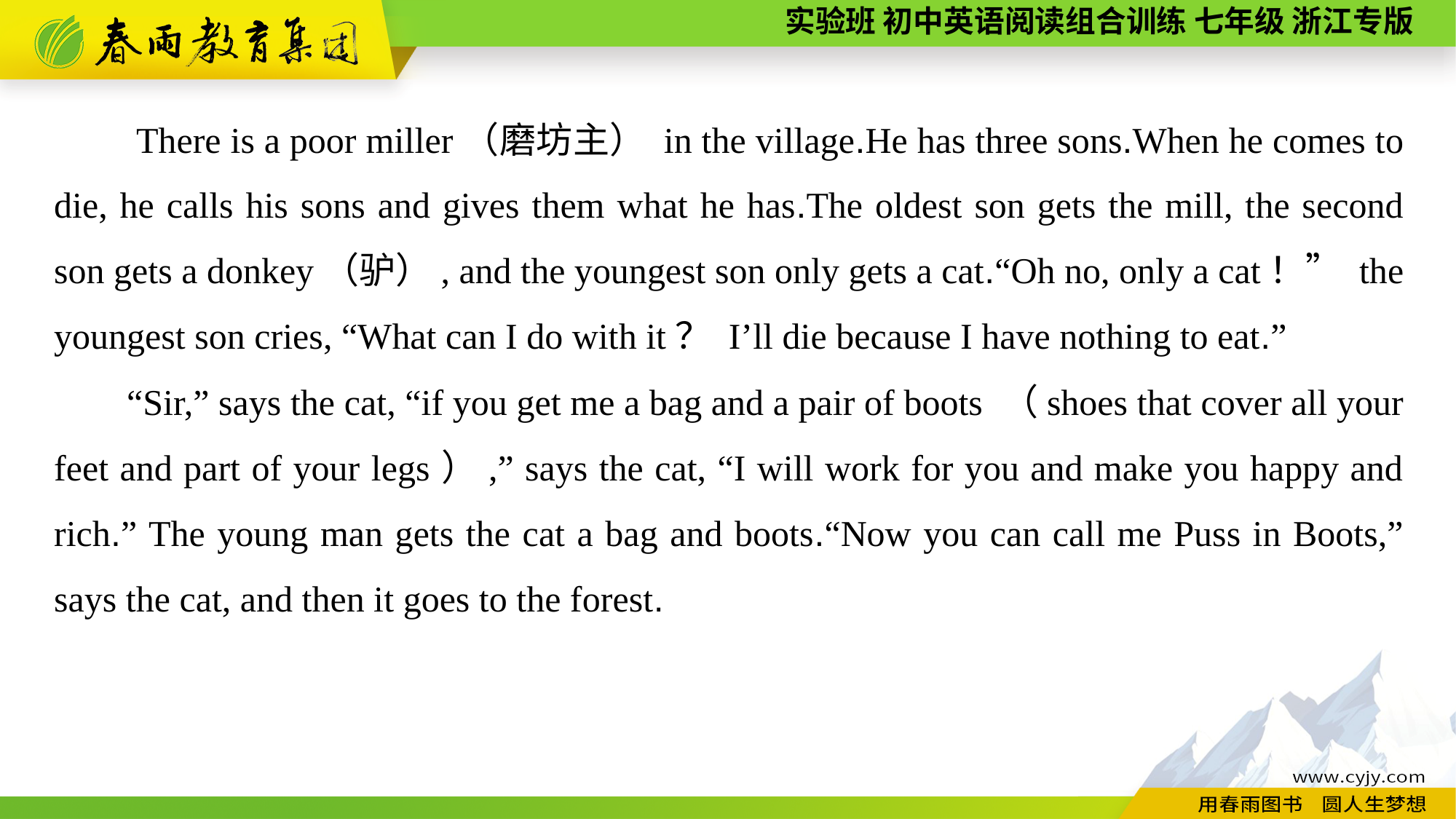

There is a poor miller（磨坊主） in the village.He has three sons.When he comes to die, he calls his sons and gives them what he has.The oldest son gets the mill, the second son gets a donkey（驴）, and the youngest son only gets a cat.“Oh no, only a cat！” the youngest son cries, “What can I do with it？ I’ll die because I have nothing to eat.”
“Sir,” says the cat, “if you get me a bag and a pair of boots （shoes that cover all your feet and part of your legs）,” says the cat, “I will work for you and make you happy and rich.” The young man gets the cat a bag and boots.“Now you can call me Puss in Boots,” says the cat, and then it goes to the forest.